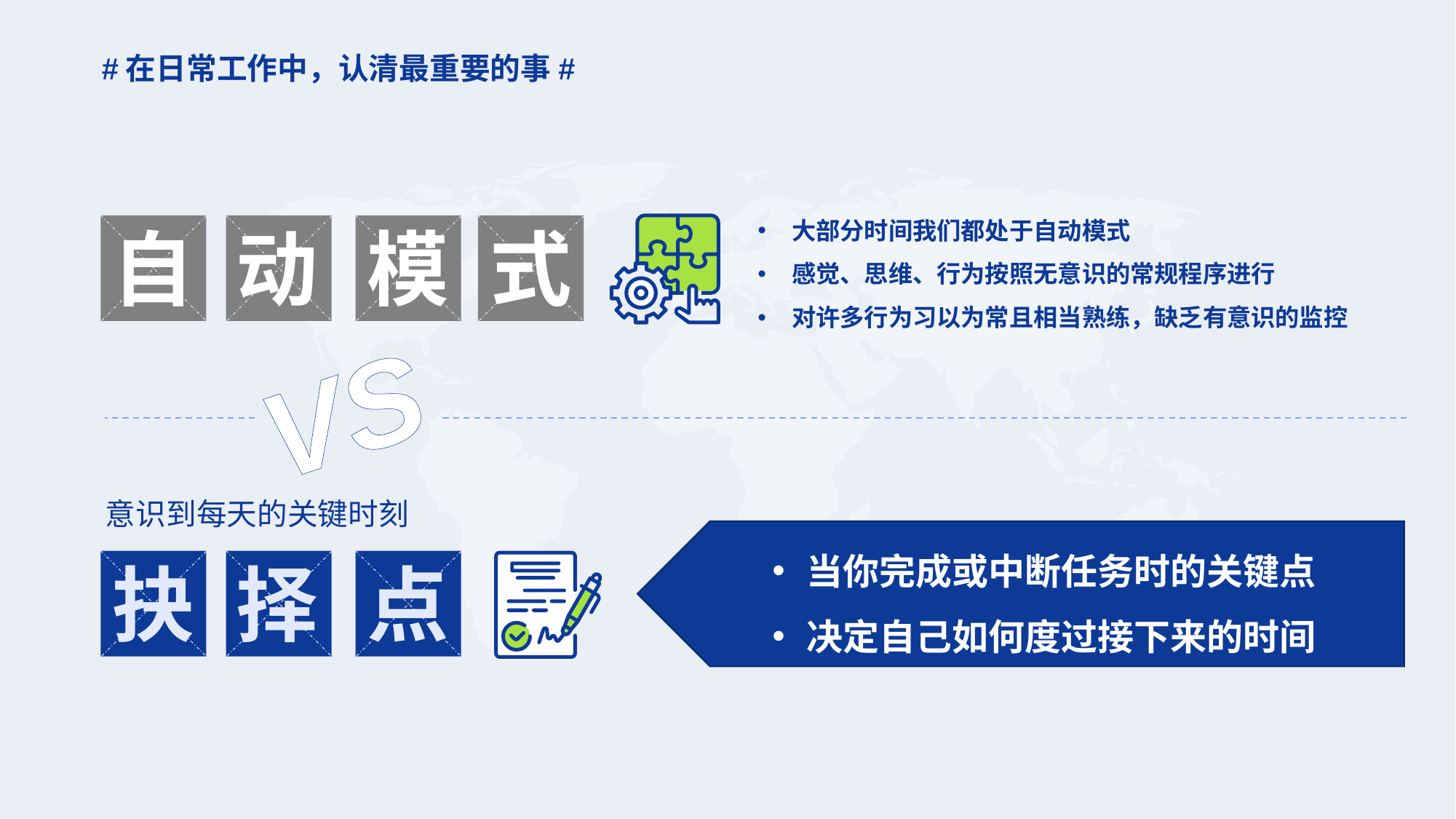

#在日常工作中，认清最重要的事#

大部分时间我们都处于自动模式
感觉、思维、行为按照无意识的常规程序进行
对许多行为习以为常且相当熟练，缺乏有意识的监控
自
动
模
式

V S
意识到每天的关键时刻

当你完成或中断任务时的关键点
决定自己如何度过接下来的时间
抉
择
点